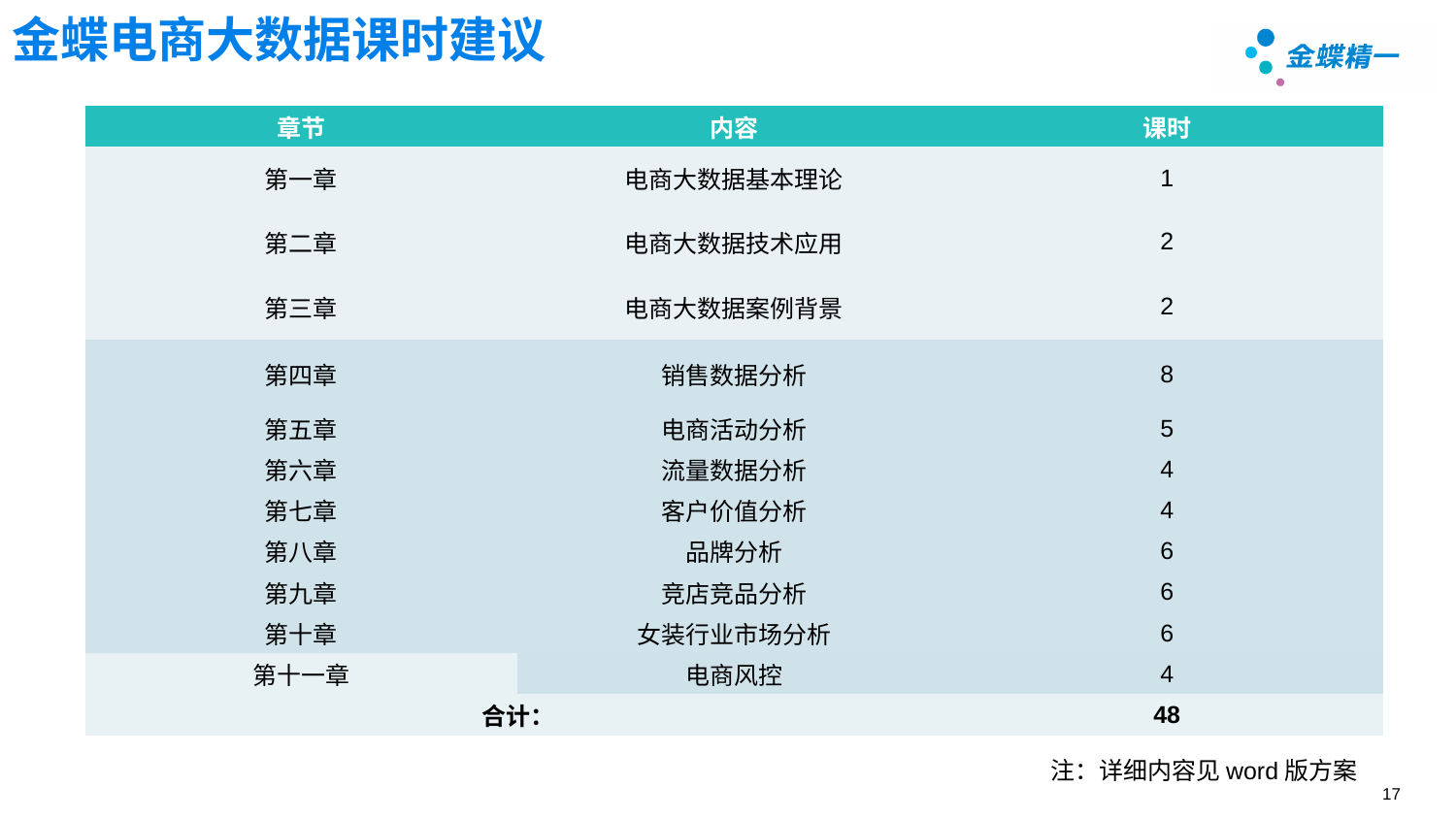

# 金蝶电商大数据课时建议
| 章节 | 内容 | 课时 |
| --- | --- | --- |
| 第一章 | 电商大数据基本理论 | 1 |
| 第二章 | 电商大数据技术应用 | 2 |
| 第三章 | 电商大数据案例背景 | 2 |
| 第四章 | 销售数据分析 | 8 |
| 第五章 | 电商活动分析 | 5 |
| 第六章 | 流量数据分析 | 4 |
| 第七章 | 客户价值分析 | 4 |
| 第八章 | 品牌分析 | 6 |
| 第九章 | 竞店竞品分析 | 6 |
| 第十章 | 女装行业市场分析 | 6 |
| 第十一章 | 电商风控 | 4 |
| 合计： |  | 48 |
注：详细内容见word版方案